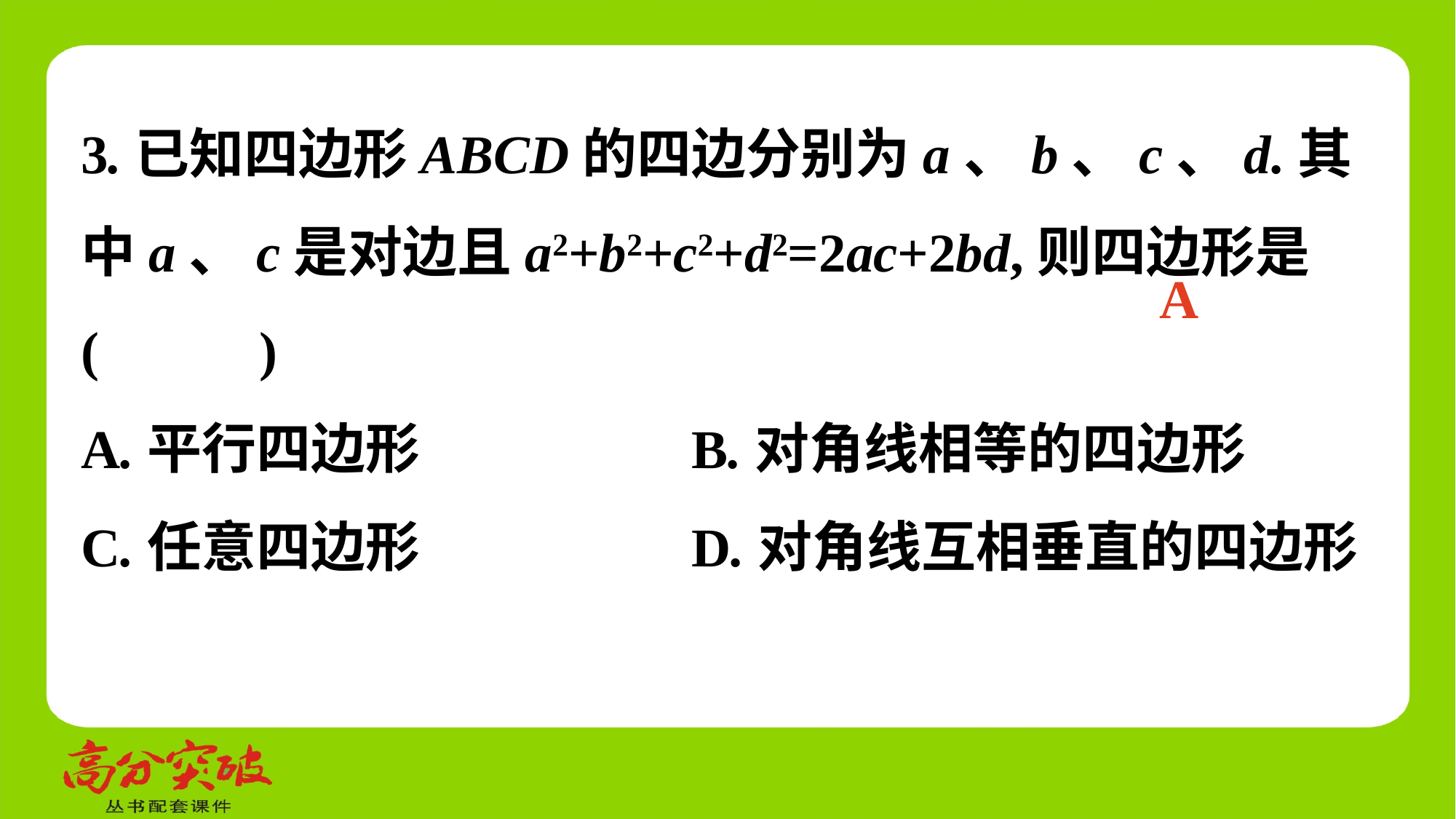

3.已知四边形ABCD的四边分别为a、b、c、d.其中a、c是对边且a2+b2+c2+d2=2ac+2bd,则四边形是 (　  　)
A.平行四边形	             B.对角线相等的四边形
C.任意四边形	             D.对角线互相垂直的四边形
A